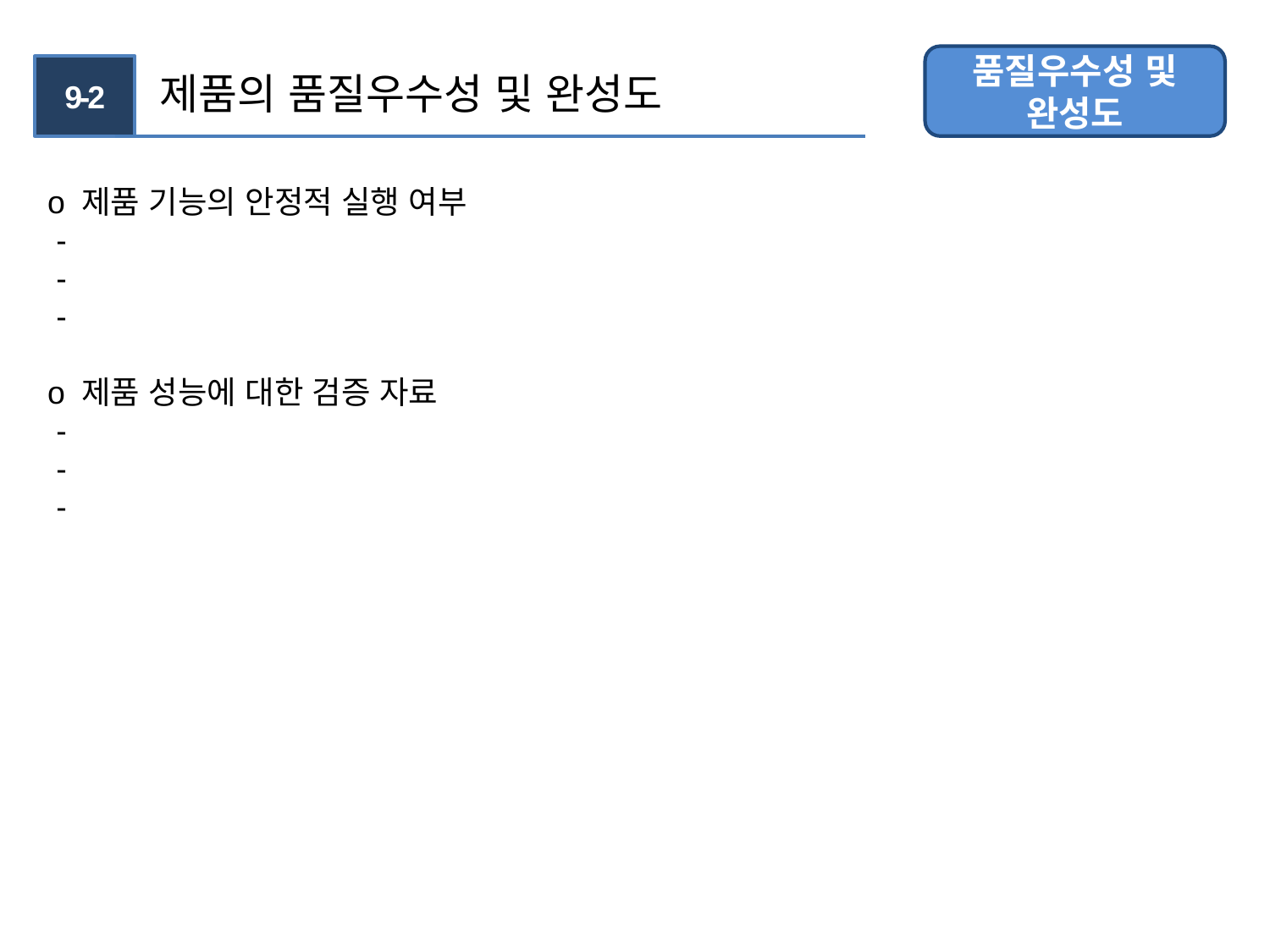

품질우수성 및 완성도
9-2
 제품의 품질우수성 및 완성도
o 제품 기능의 안정적 실행 여부
 -
 -
 -

o 제품 성능에 대한 검증 자료
 -
 -
 -